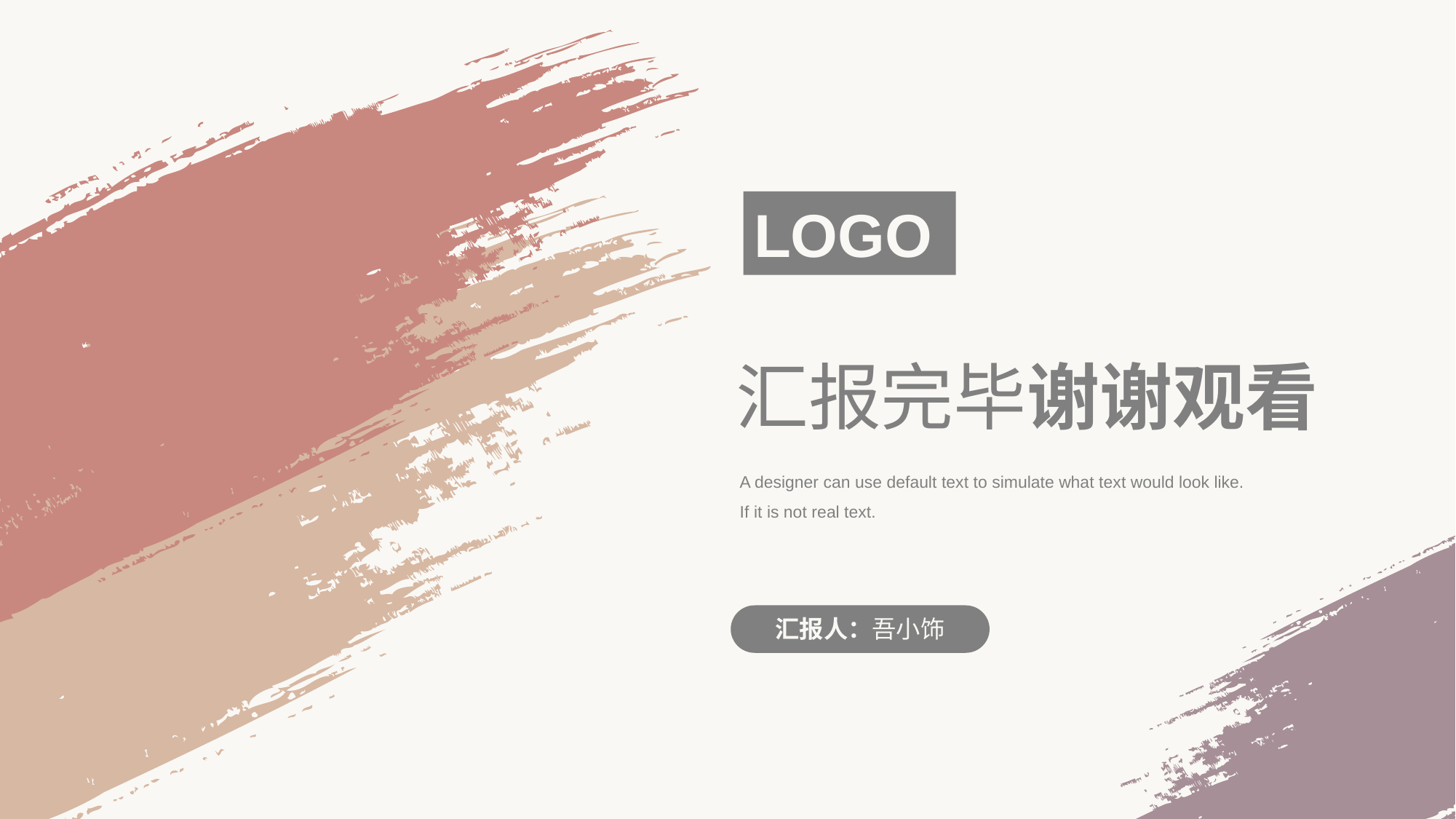

LOGO
汇报完毕谢谢观看
A designer can use default text to simulate what text would look like. If it is not real text.

汇报人：吾小饰